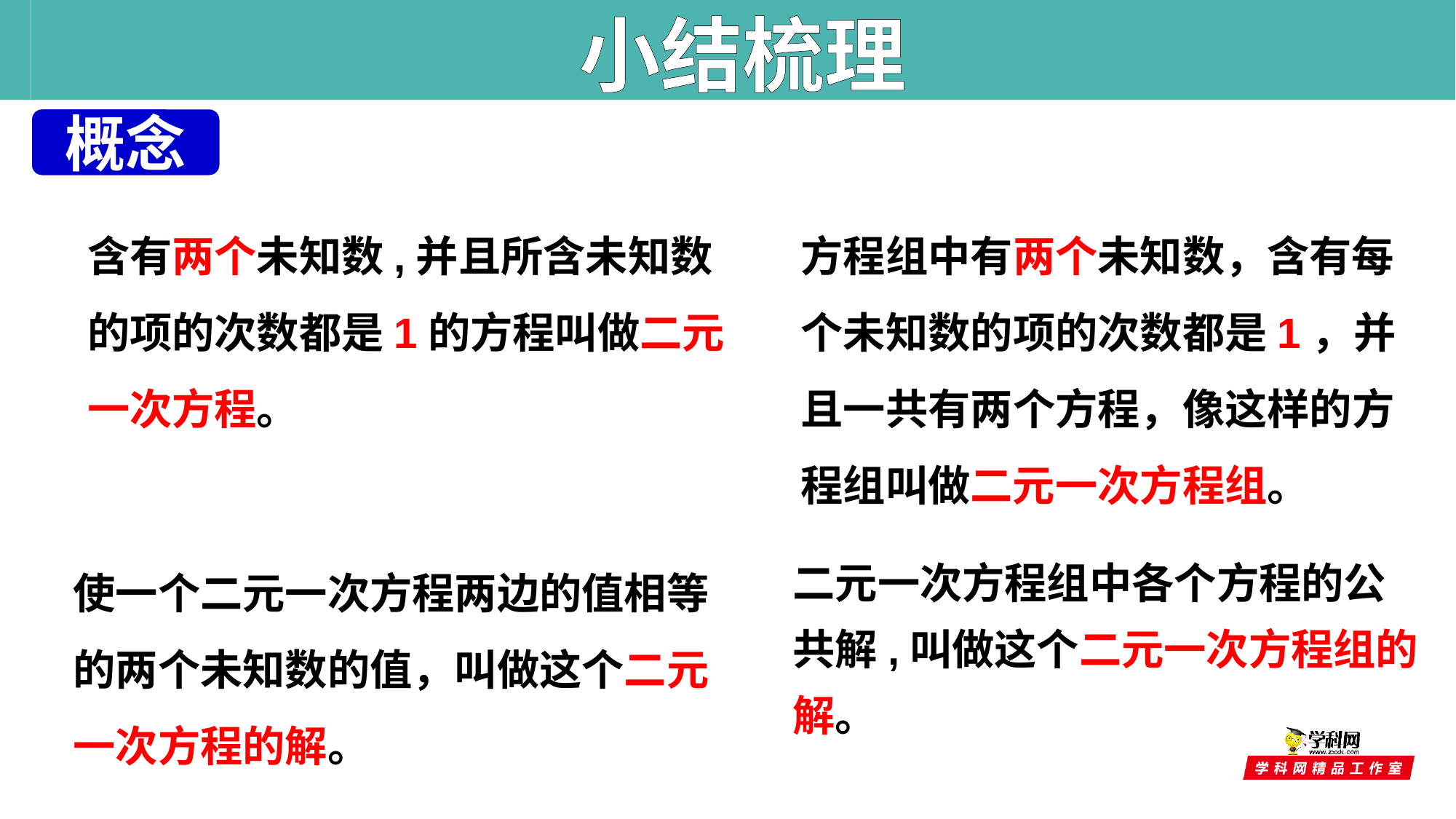

小结梳理
概念
含有两个未知数,并且所含未知数的项的次数都是1的方程叫做二元一次方程。
方程组中有两个未知数，含有每个未知数的项的次数都是1，并且一共有两个方程，像这样的方程组叫做二元一次方程组。
使一个二元一次方程两边的值相等的两个未知数的值，叫做这个二元一次方程的解。
二元一次方程组中各个方程的公共解,叫做这个二元一次方程组的解。